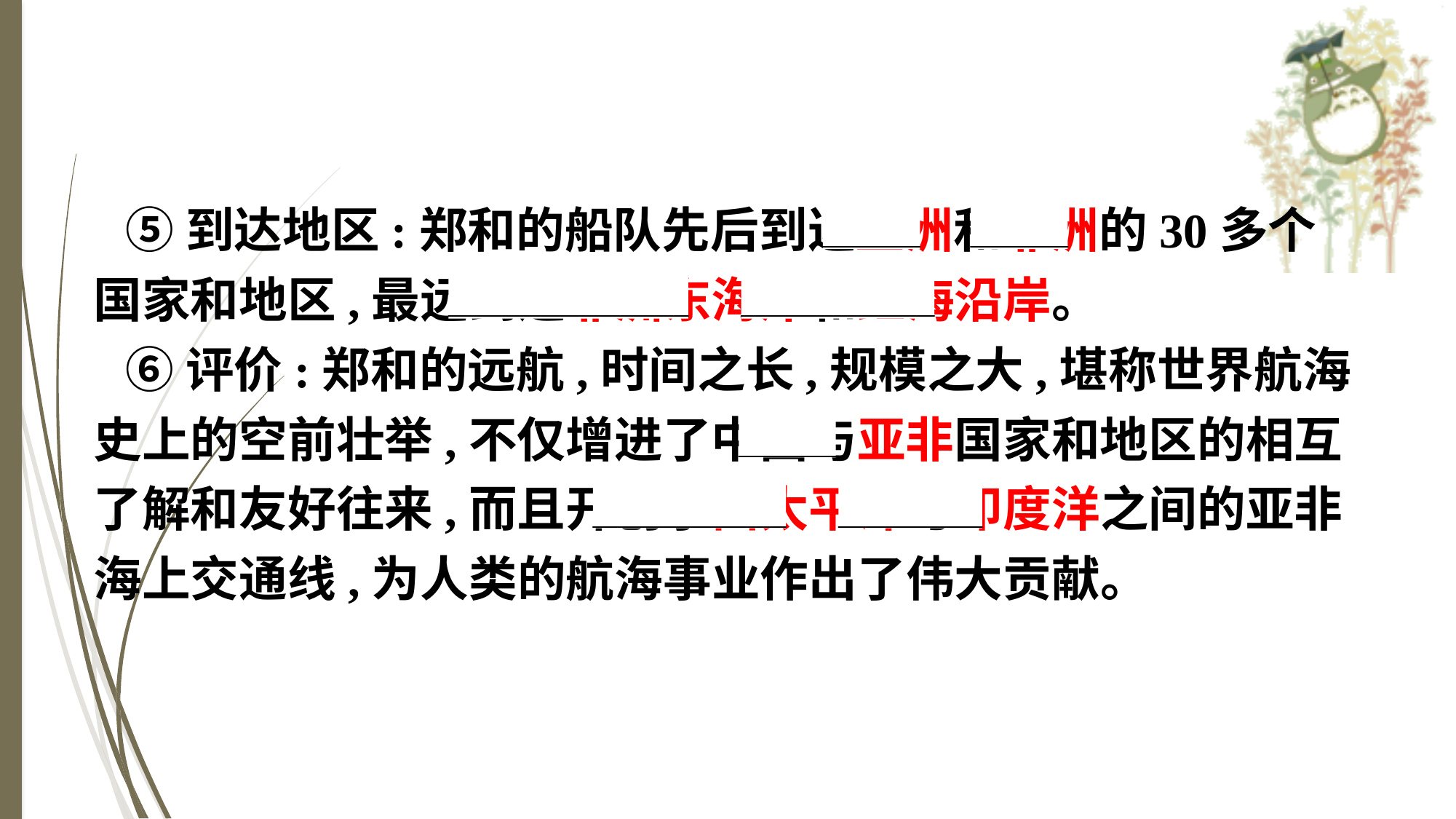

⑤到达地区:郑和的船队先后到达亚洲和非洲的30多个国家和地区,最远到达非洲东海岸和红海沿岸。
⑥评价:郑和的远航,时间之长,规模之大,堪称世界航海史上的空前壮举,不仅增进了中国与亚非国家和地区的相互了解和友好往来,而且开创了西太平洋与印度洋之间的亚非海上交通线,为人类的航海事业作出了伟大贡献。